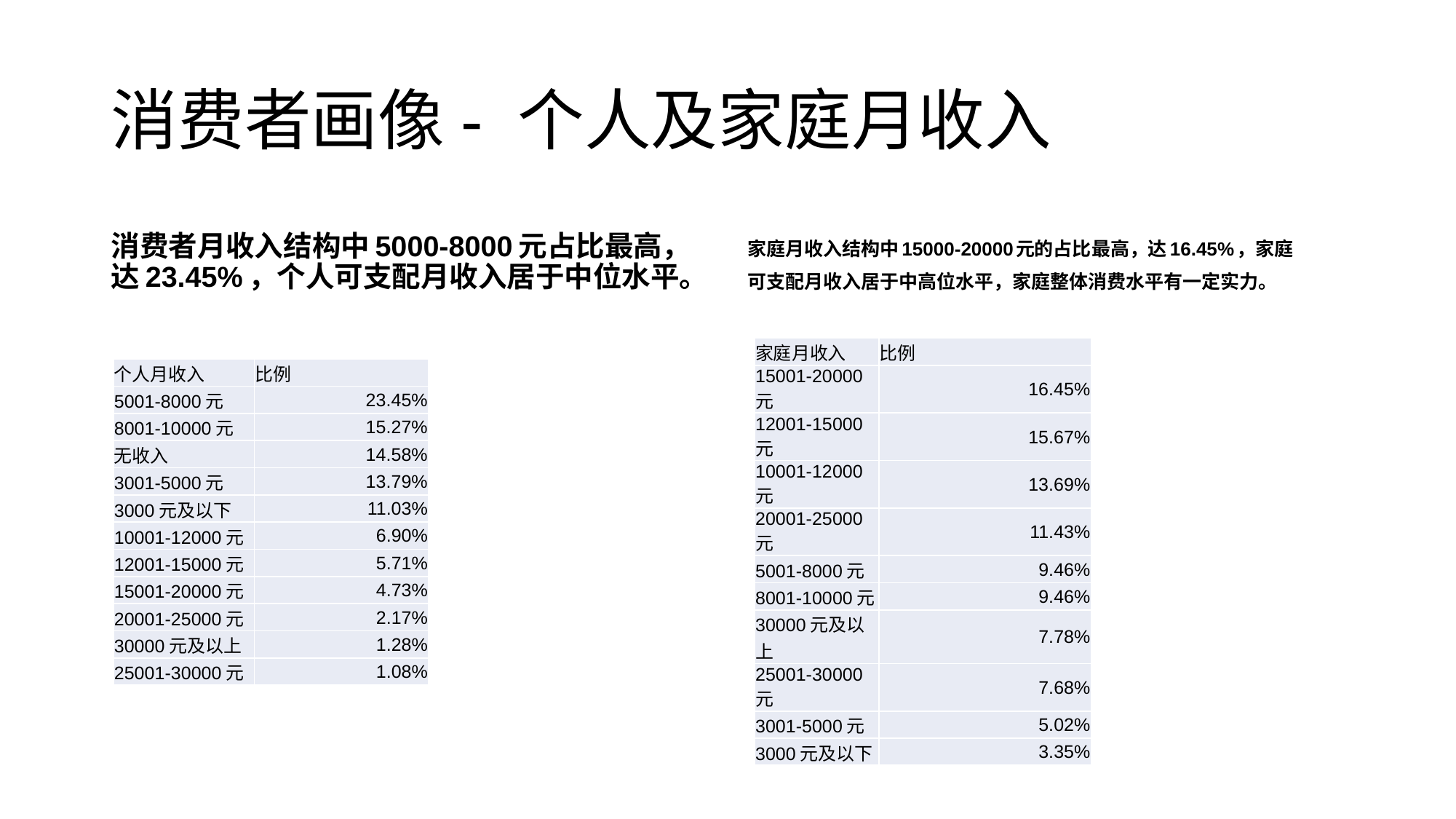

# 消费者画像- 个人及家庭月收入
消费者月收入结构中5000-8000元占比最高，达23.45%，个人可支配月收入居于中位水平。
家庭月收入结构中15000-20000元的占比最高，达16.45%，家庭
可支配月收入居于中高位水平，家庭整体消费水平有一定实力。
| 家庭月收入 | 比例 |
| --- | --- |
| 15001-20000元 | 16.45% |
| 12001-15000元 | 15.67% |
| 10001-12000元 | 13.69% |
| 20001-25000元 | 11.43% |
| 5001-8000元 | 9.46% |
| 8001-10000元 | 9.46% |
| 30000元及以上 | 7.78% |
| 25001-30000元 | 7.68% |
| 3001-5000元 | 5.02% |
| 3000元及以下 | 3.35% |
| 个人月收入 | 比例 |
| --- | --- |
| 5001-8000元 | 23.45% |
| 8001-10000元 | 15.27% |
| 无收入 | 14.58% |
| 3001-5000元 | 13.79% |
| 3000元及以下 | 11.03% |
| 10001-12000元 | 6.90% |
| 12001-15000元 | 5.71% |
| 15001-20000元 | 4.73% |
| 20001-25000元 | 2.17% |
| 30000元及以上 | 1.28% |
| 25001-30000元 | 1.08% |